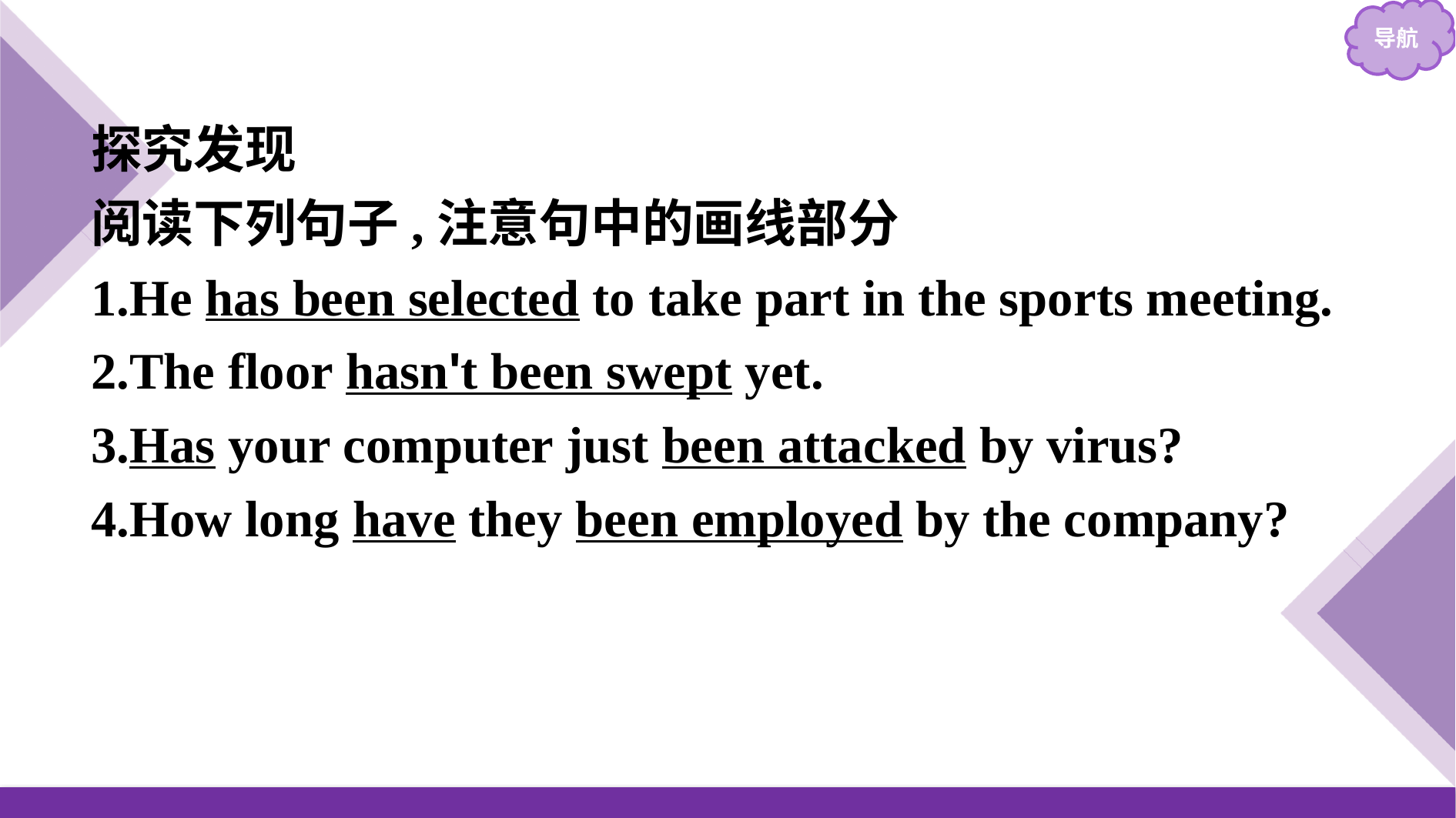

探究发现
阅读下列句子,注意句中的画线部分
1.He has been selected to take part in the sports meeting.
2.The floor hasn't been swept yet.
3.Has your computer just been attacked by virus?
4.How long have they been employed by the company?